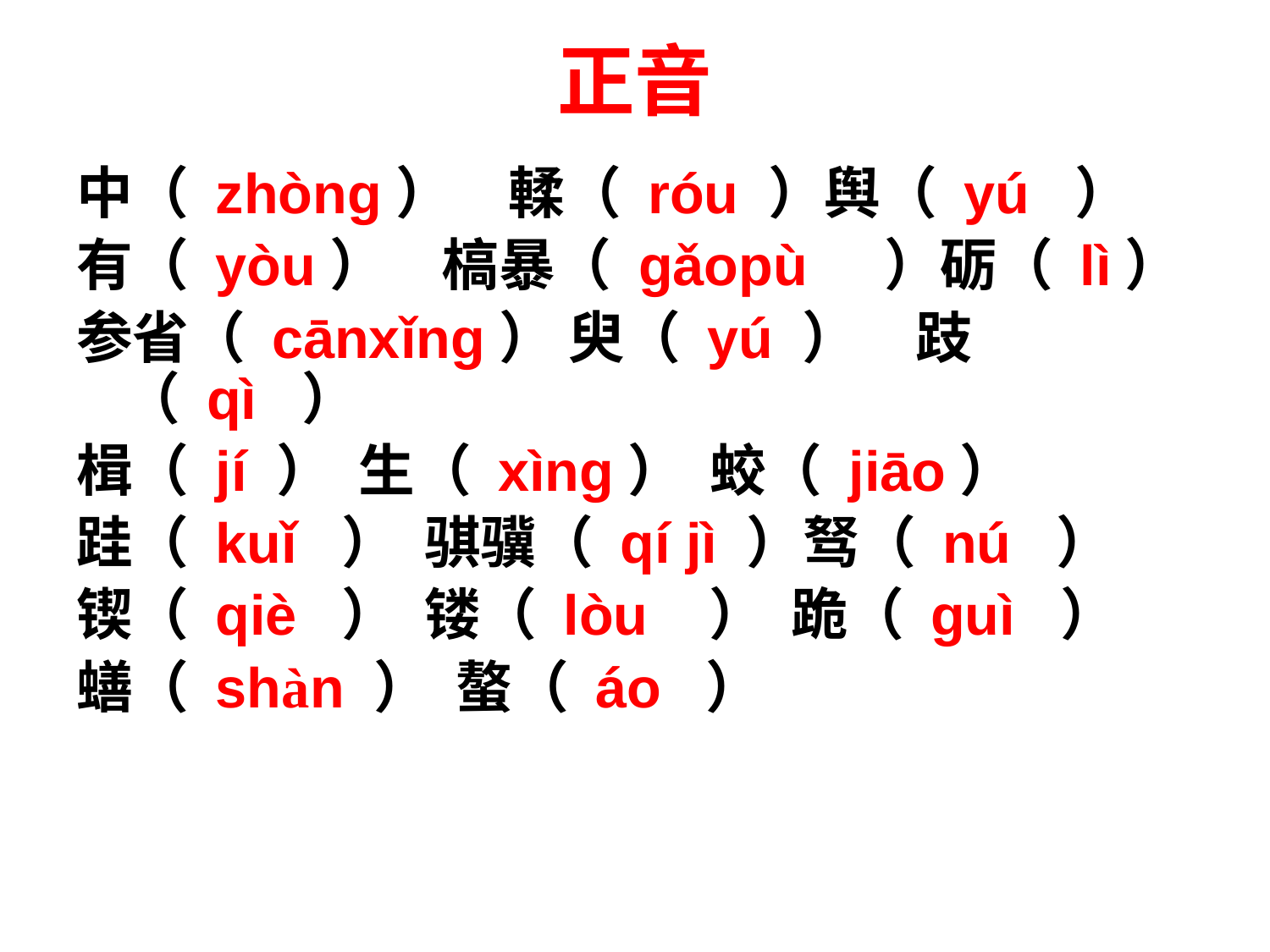

# 正音
中（ zhòng）　輮（ róu ）舆（ yú  ）
有（ yòu）　槁暴（ gǎopù    ）砺（ lì）
参省（ cānxǐng） 臾（ yú ）　跂（ qì  ）
楫（ jí ）  生（ xìng）  蛟（ jiāo）
跬（ kuǐ  ）  骐骥（ qí jì ）驽（ nú  ）
锲（ qiè  ）  镂（ lòu   ）  跪（ guì  ）
蟮（ shàn ）  螯（ áo  ）